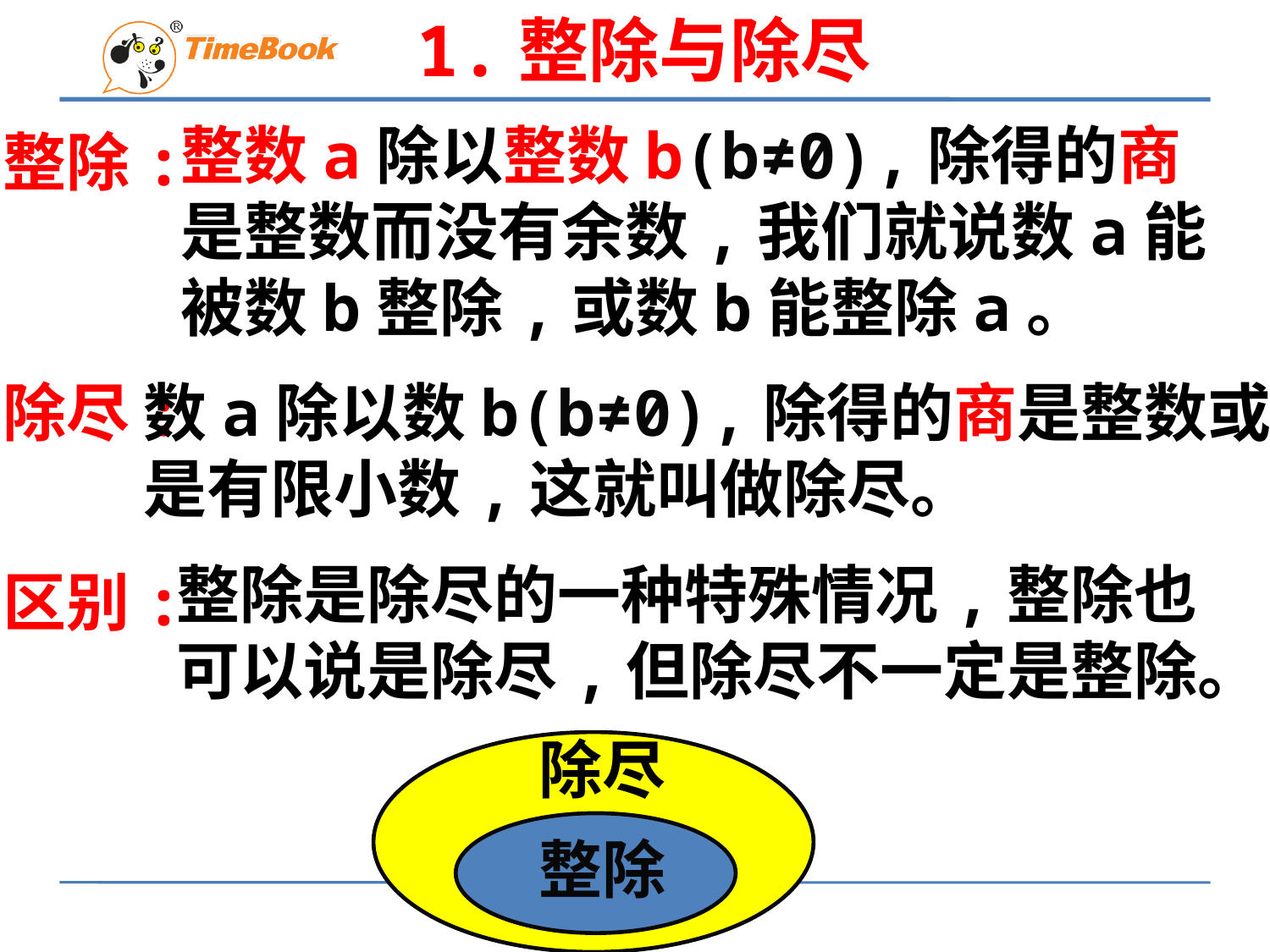

1.整除与除尽
整数a除以整数b(b≠0),除得的商是整数而没有余数,我们就说数a能被数b整除,或数b能整除a。
整除:
除尽:
数a除以数b(b≠0),除得的商是整数或
是有限小数,这就叫做除尽。
整除是除尽的一种特殊情况,整除也
可以说是除尽,但除尽不一定是整除。
区别:
除尽

整除